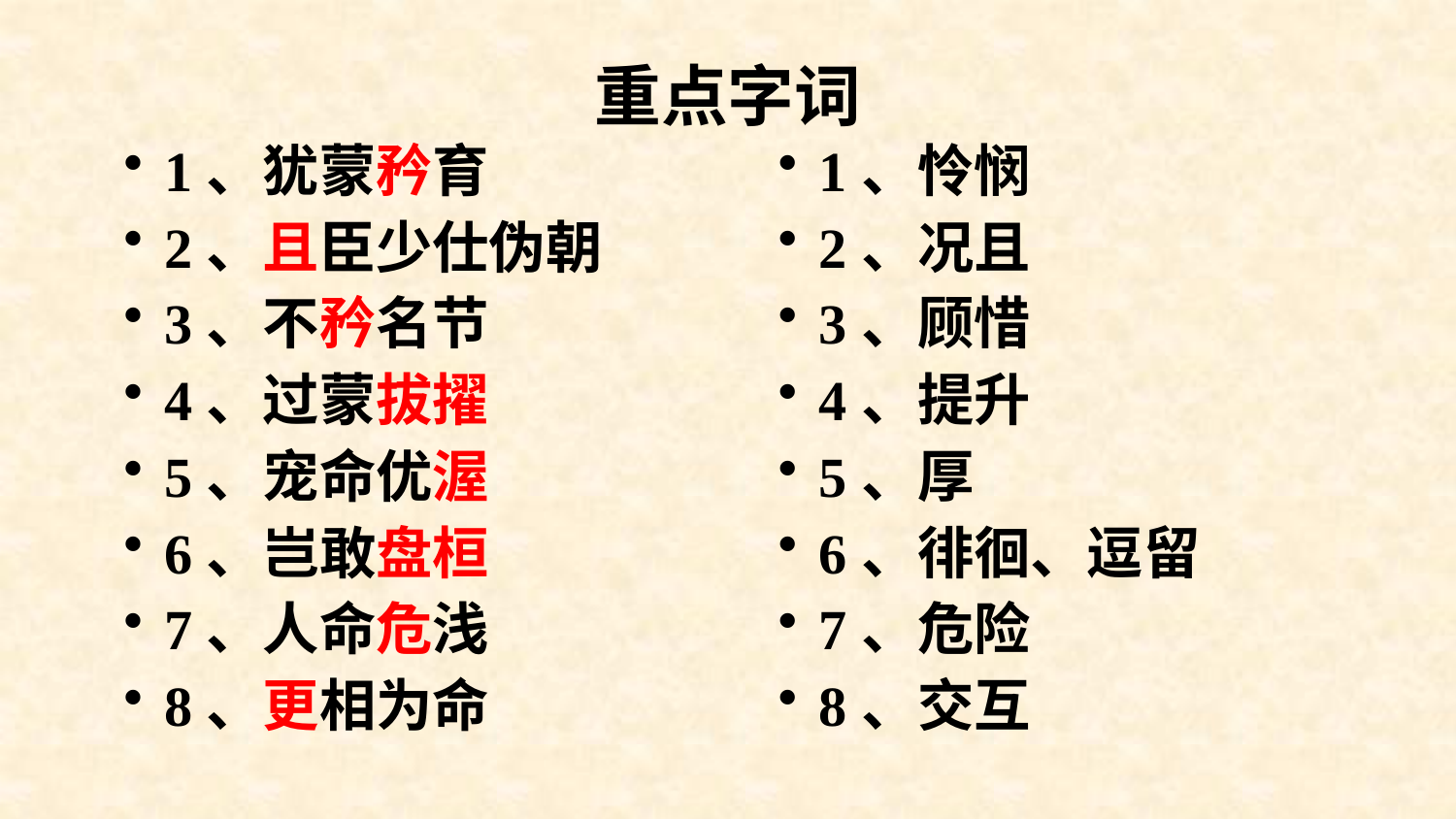

# 重点字词
1、犹蒙矜育
2、且臣少仕伪朝
3、不矜名节
4、过蒙拔擢
5、宠命优渥
6、岂敢盘桓
7、人命危浅
8、更相为命

1、怜悯
2、况且
3、顾惜
4、提升
5、厚
6、徘徊、逗留
7、危险
8、交互